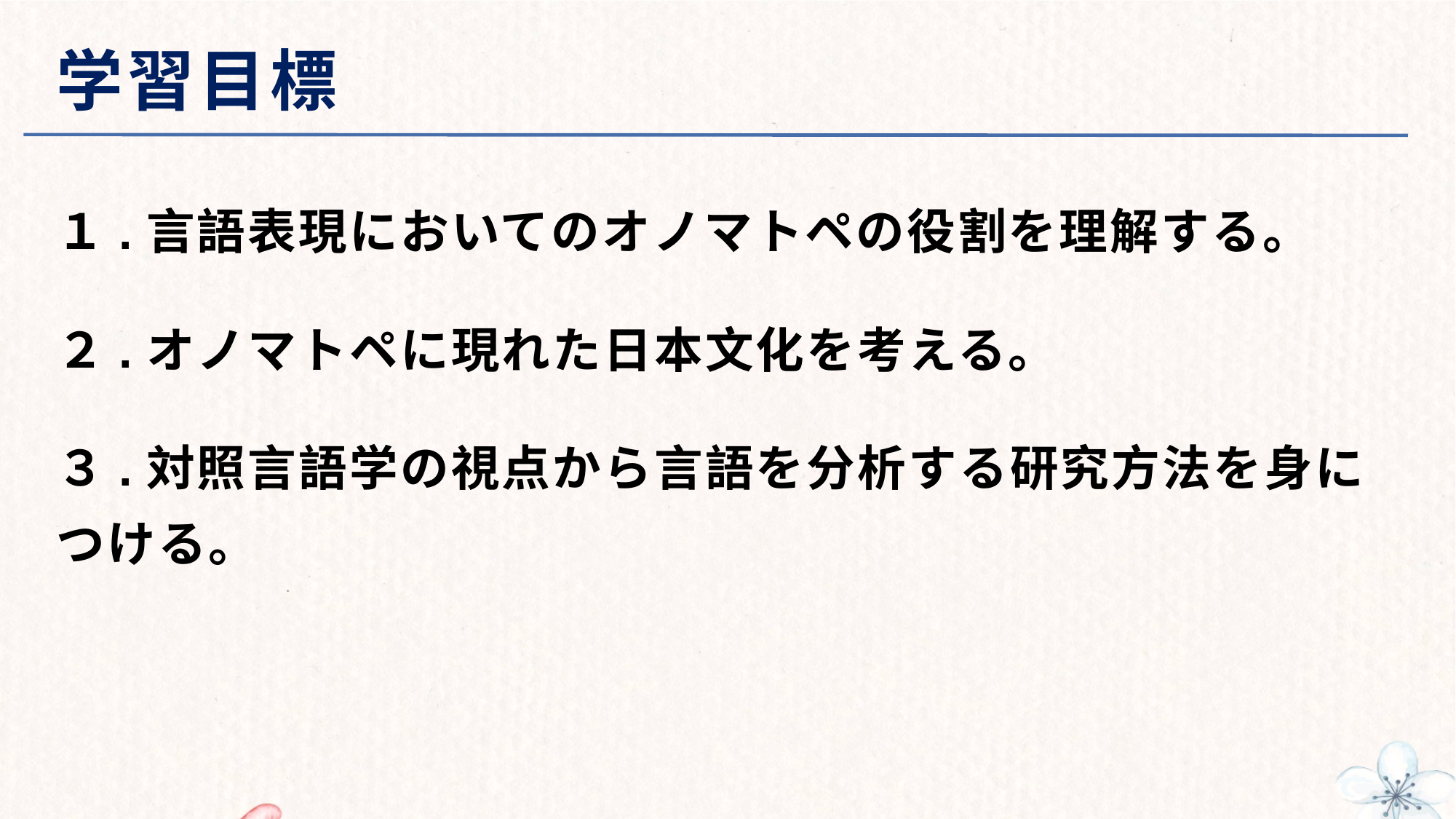

# 学習目標
１.言語表現においてのオノマトペの役割を理解する。
２.オノマトペに現れた日本文化を考える。
３.対照言語学の視点から言語を分析する研究方法を身につける。